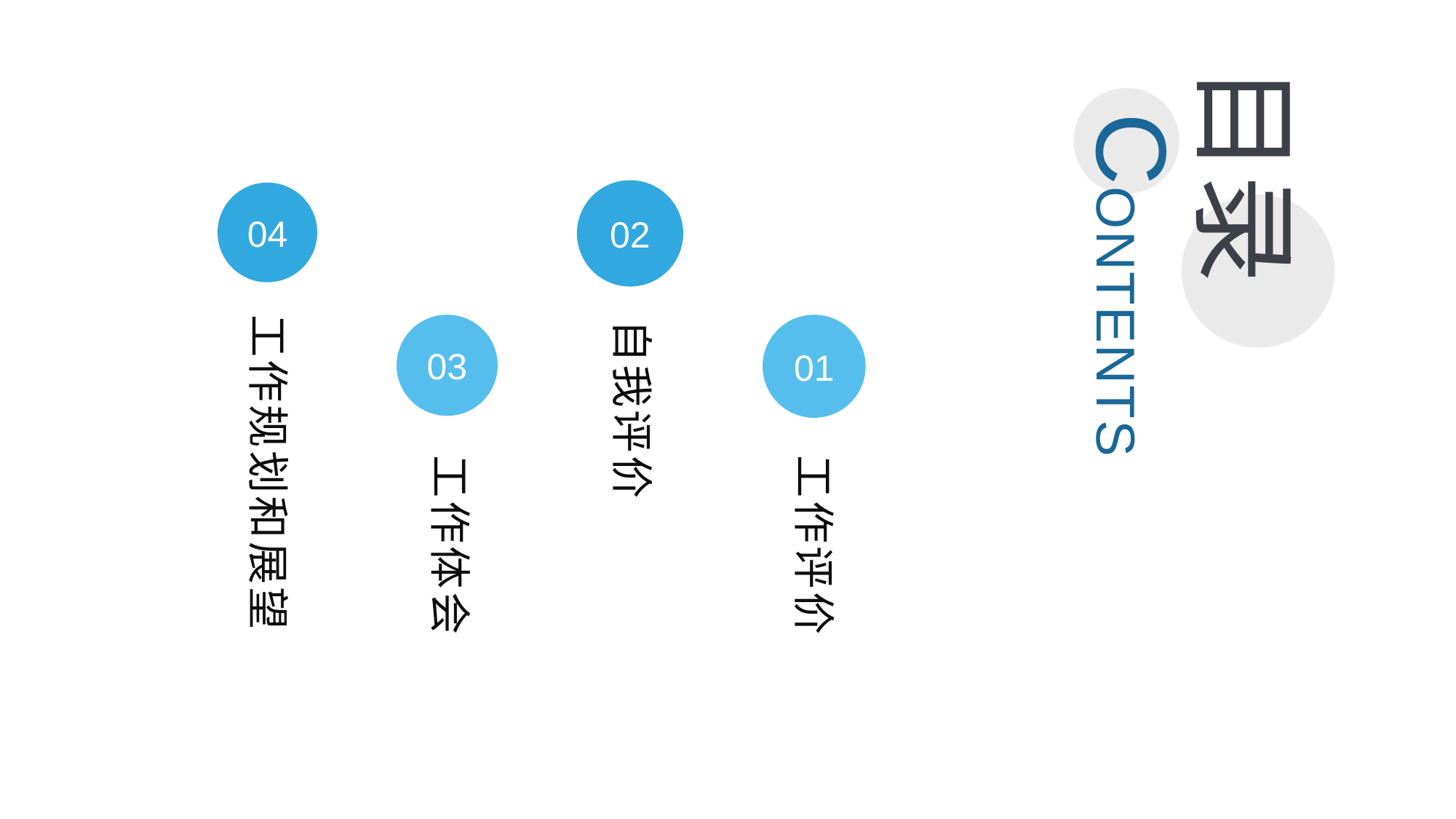

目录

CONTENTS
02
04

工作规划和展望
01
03
自我评价
工作体会
工作评价